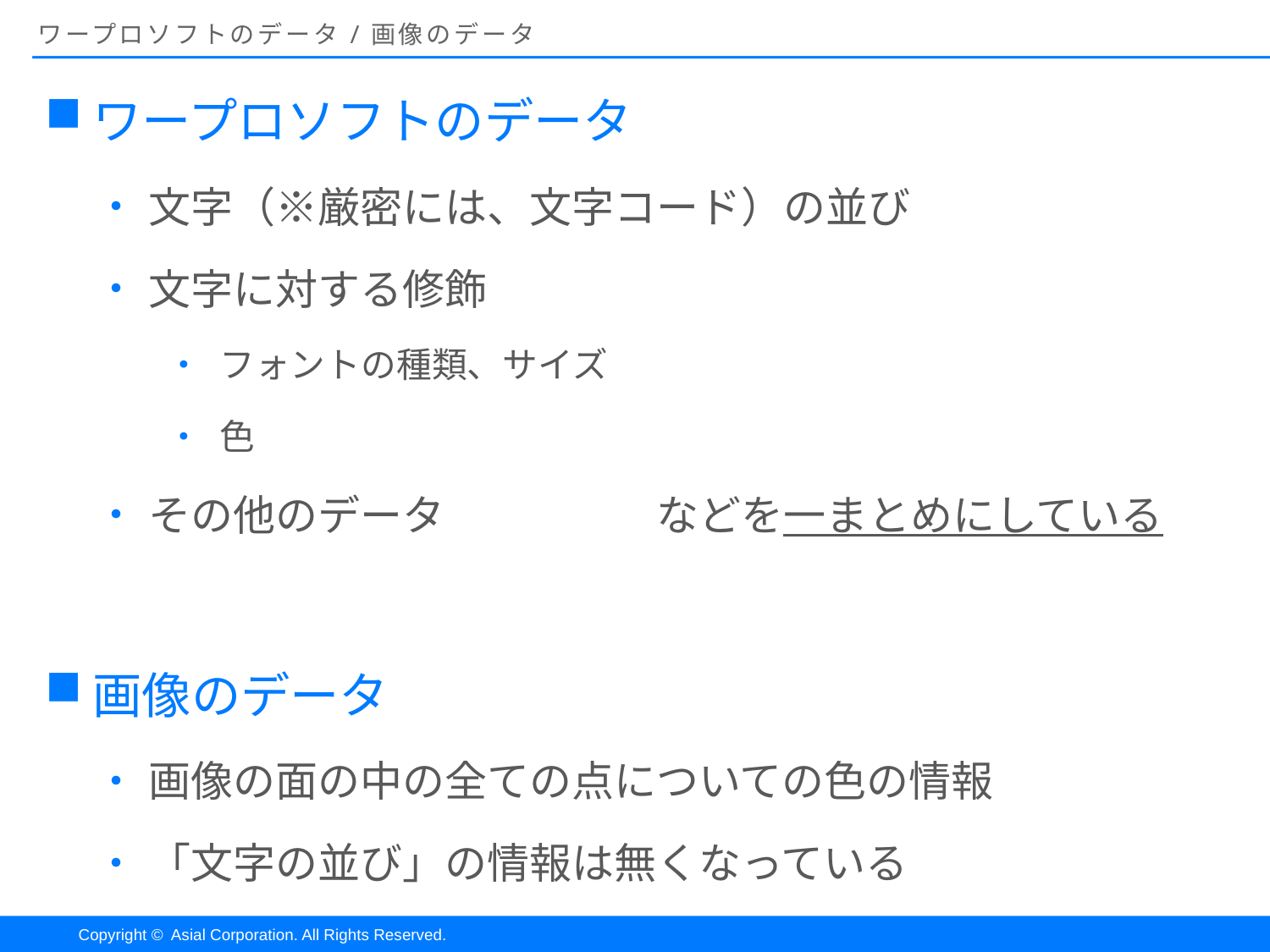

# ワープロソフトのデータ/画像のデータ

ワープロソフトのデータ
文字（※厳密には、文字コード）の並び
文字に対する修飾
フォントの種類、サイズ
色
その他のデータ		などを一まとめにしている

画像のデータ
画像の面の中の全ての点についての色の情報
「文字の並び」の情報は無くなっている